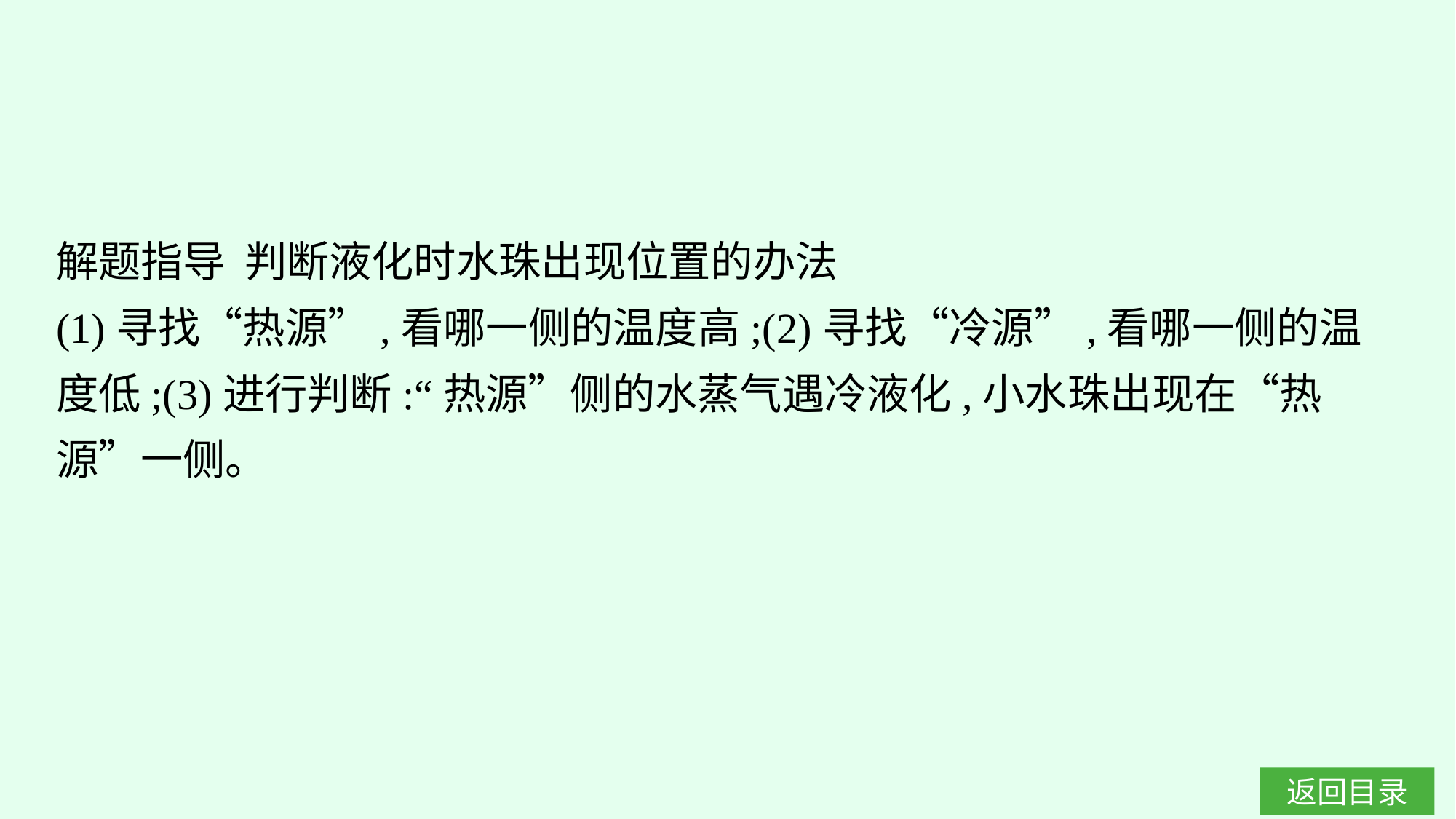

解题指导  判断液化时水珠出现位置的办法
(1)寻找“热源”,看哪一侧的温度高;(2)寻找“冷源”,看哪一侧的温度低;(3)进行判断:“热源”侧的水蒸气遇冷液化,小水珠出现在“热源”一侧。